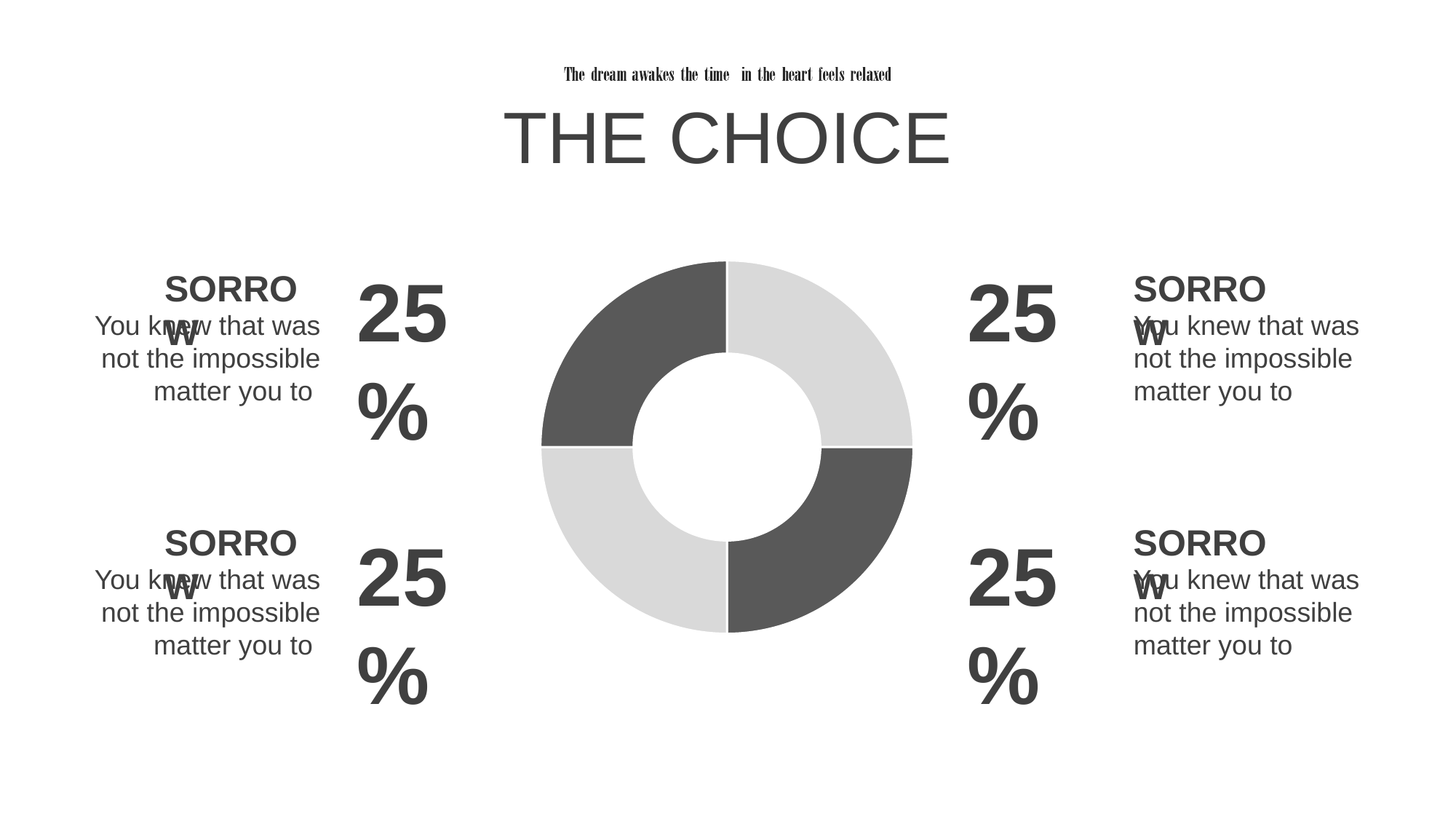

THE CHOICE

### Chart

| Category | 销售额 |
|---|---|
| 第一季度 | 25.0 |
| 第二季度 | 25.0 |
| 第三季度 | 25.0 |
| 第四季度 | 25.0 |
25%
25%
SORROW
SORROW
You knew that was not the impossible matter you to
You knew that was not the impossible matter you to
SORROW
SORROW
25%
25%
You knew that was not the impossible matter you to
You knew that was not the impossible matter you to